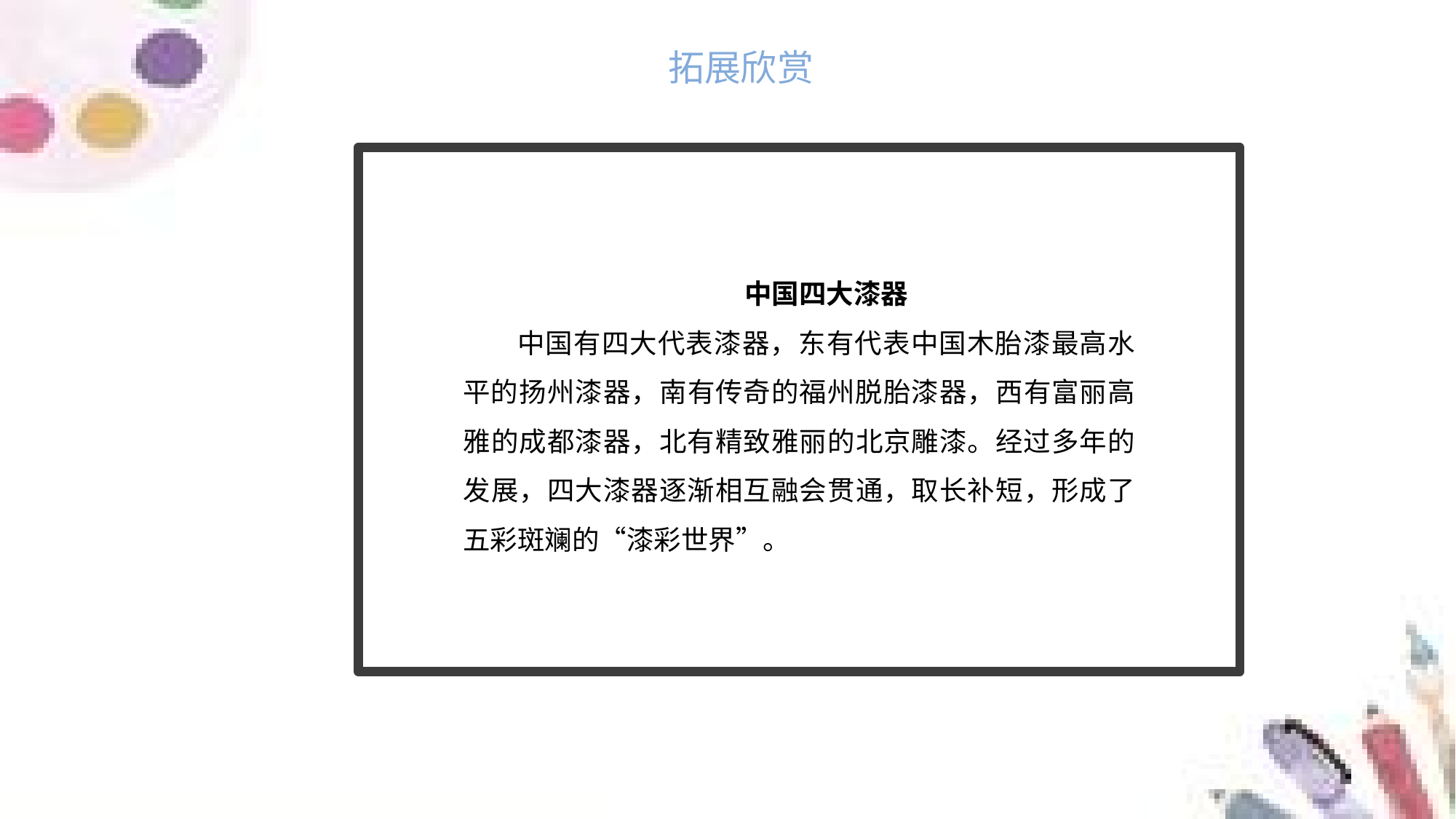

拓展欣赏

中国四大漆器
中国有四大代表漆器，东有代表中国木胎漆最高水平的扬州漆器，南有传奇的福州脱胎漆器，西有富丽高雅的成都漆器，北有精致雅丽的北京雕漆。经过多年的发展，四大漆器逐渐相互融会贯通，取长补短，形成了五彩斑斓的“漆彩世界”。
20